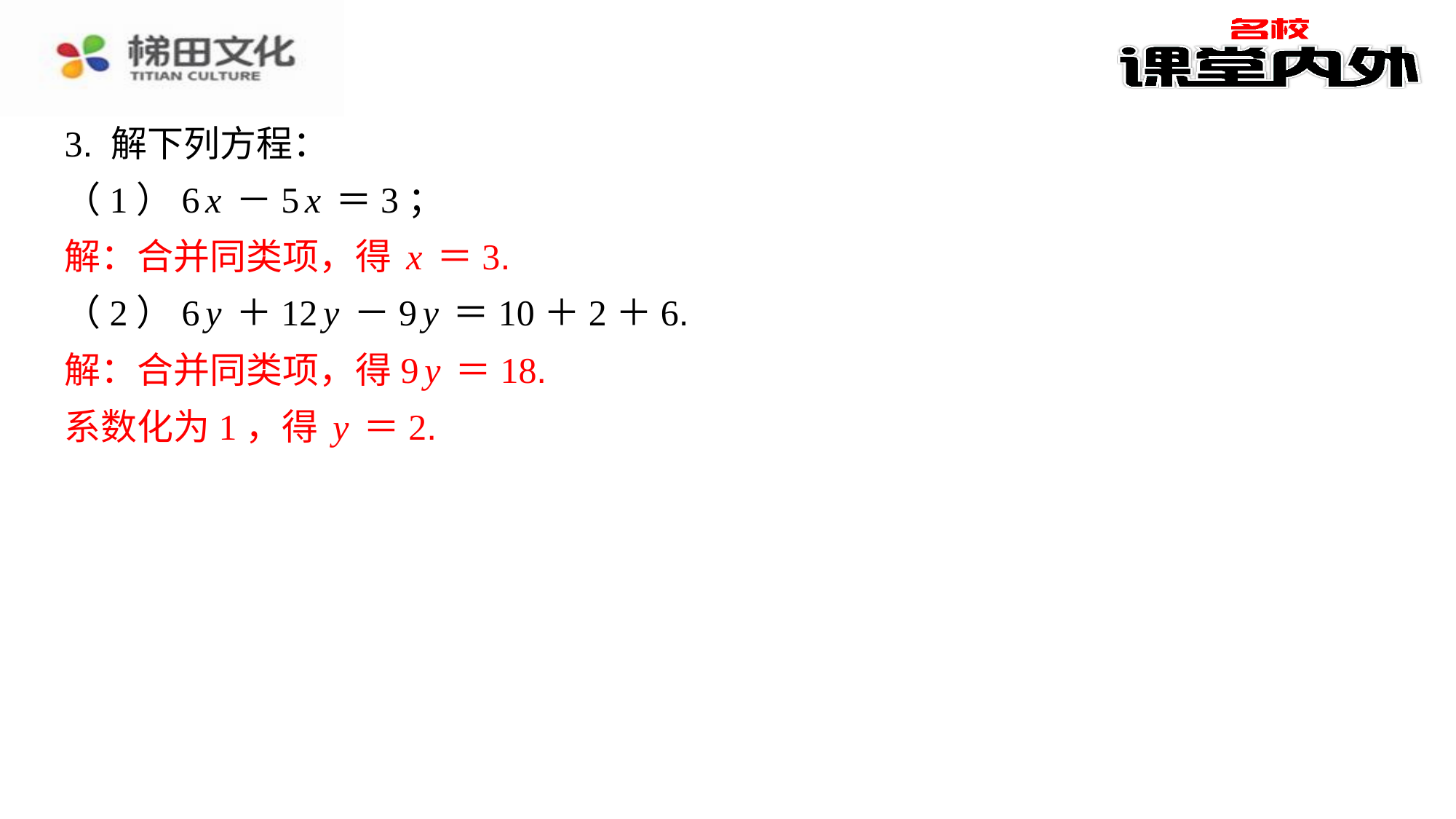

3. 解下列方程：
（1）6x－5x＝3；
解：合并同类项，得x＝3.
（2）6y＋12y－9y＝10＋2＋6.
解：合并同类项，得9y＝18.
系数化为1，得y＝2.
解：合并同类项，得x＝3.
解：合并同类项，得9y＝18.
系数化为1，得y＝2.